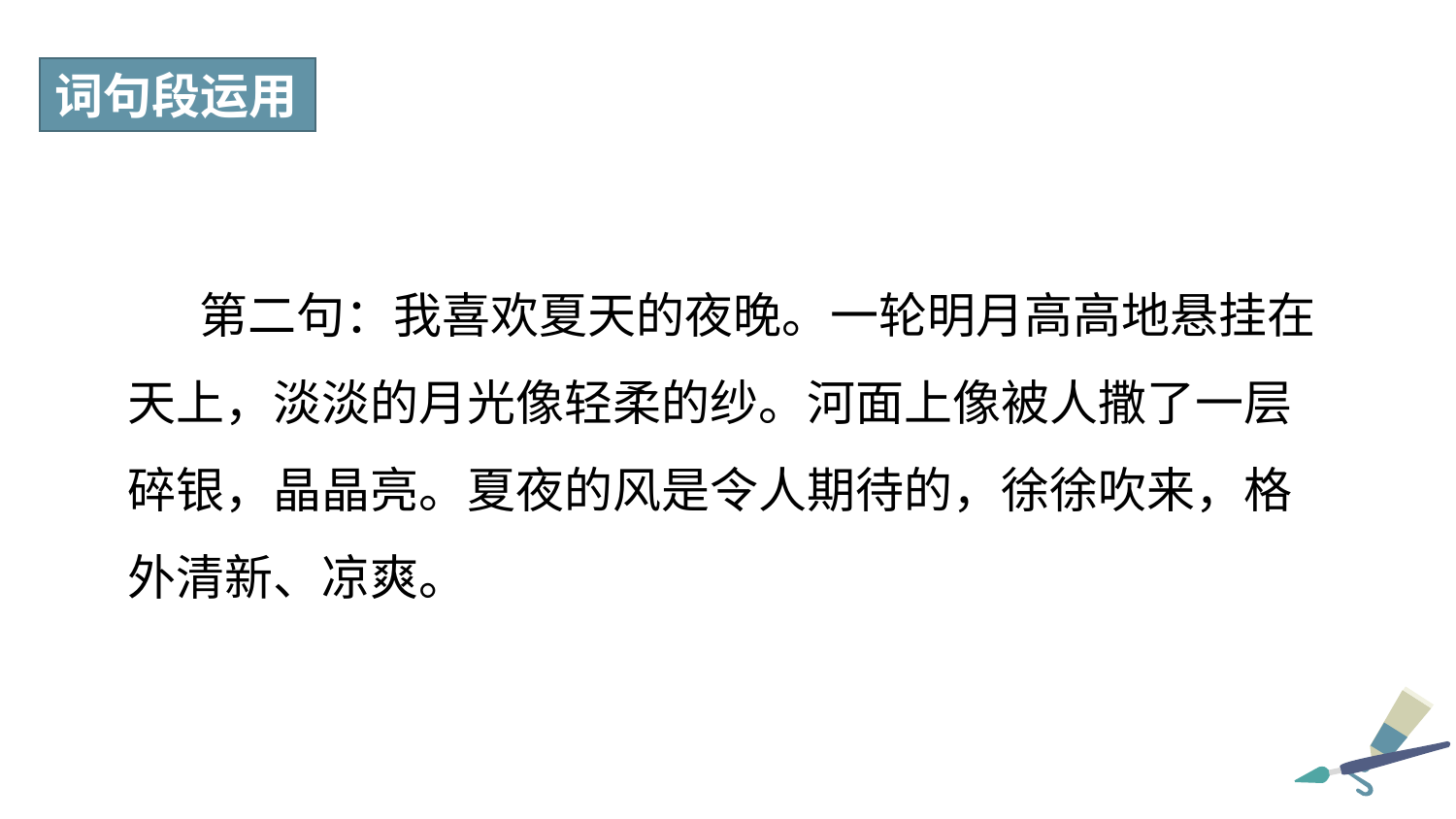

词句段运用
第二句：我喜欢夏天的夜晚。一轮明月高高地悬挂在天上，淡淡的月光像轻柔的纱。河面上像被人撒了一层碎银，晶晶亮。夏夜的风是令人期待的，徐徐吹来，格外清新、凉爽。